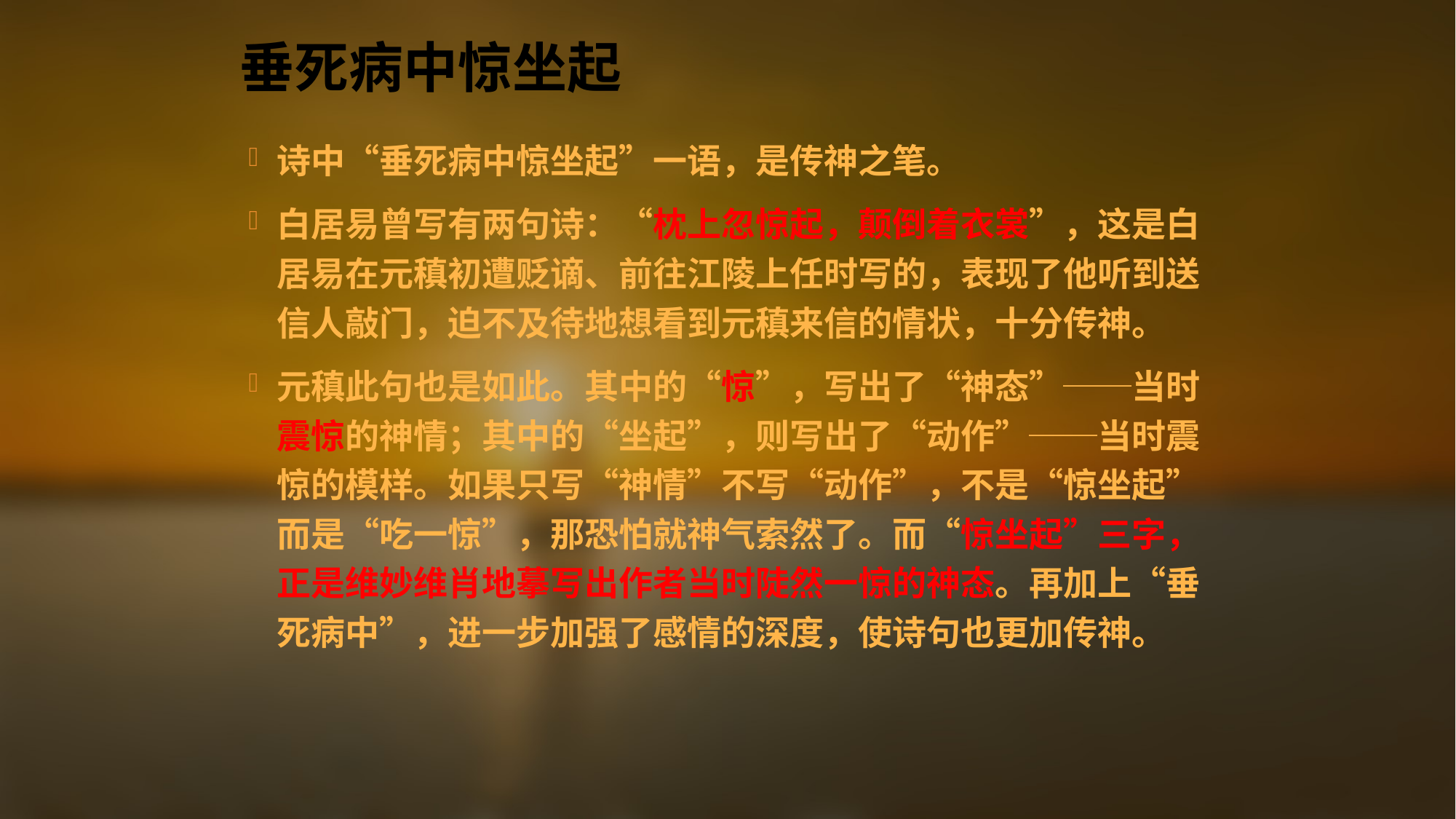

# 垂死病中惊坐起
诗中“垂死病中惊坐起”一语，是传神之笔。
白居易曾写有两句诗：“枕上忽惊起，颠倒着衣裳”，这是白居易在元稹初遭贬谪、前往江陵上任时写的，表现了他听到送信人敲门，迫不及待地想看到元稹来信的情状，十分传神。
元稹此句也是如此。其中的“惊”，写出了“神态”──当时震惊的神情；其中的“坐起”，则写出了“动作”──当时震惊的模样。如果只写“神情”不写“动作”，不是“惊坐起”而是“吃一惊”，那恐怕就神气索然了。而“惊坐起”三字，正是维妙维肖地摹写出作者当时陡然一惊的神态。再加上“垂死病中”，进一步加强了感情的深度，使诗句也更加传神。